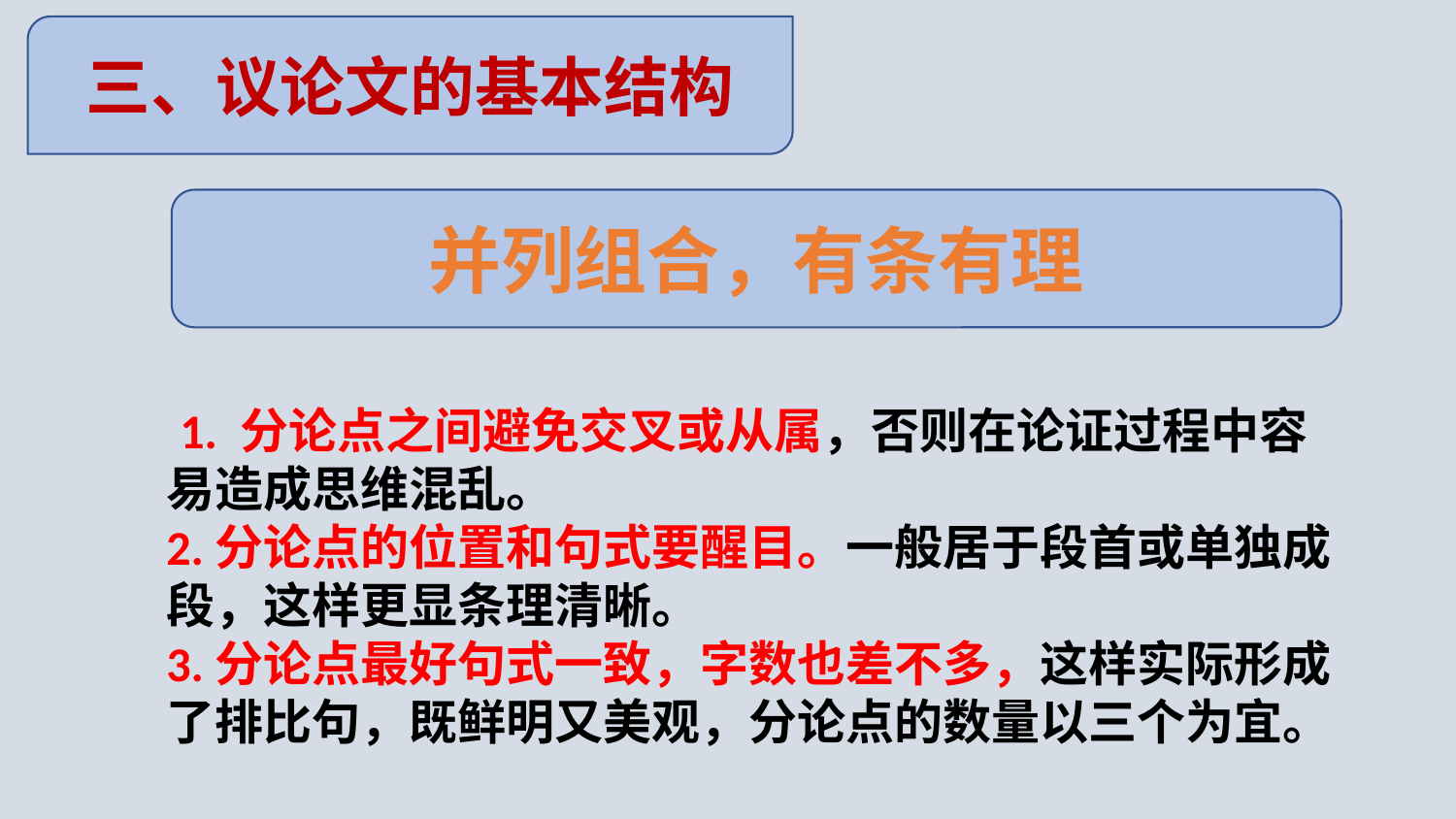

三、议论文的基本结构
并列组合，有条有理
 1. 分论点之间避免交叉或从属，否则在论证过程中容易造成思维混乱。
2.分论点的位置和句式要醒目。一般居于段首或单独成段，这样更显条理清晰。
3.分论点最好句式一致，字数也差不多，这样实际形成了排比句，既鲜明又美观，分论点的数量以三个为宜。